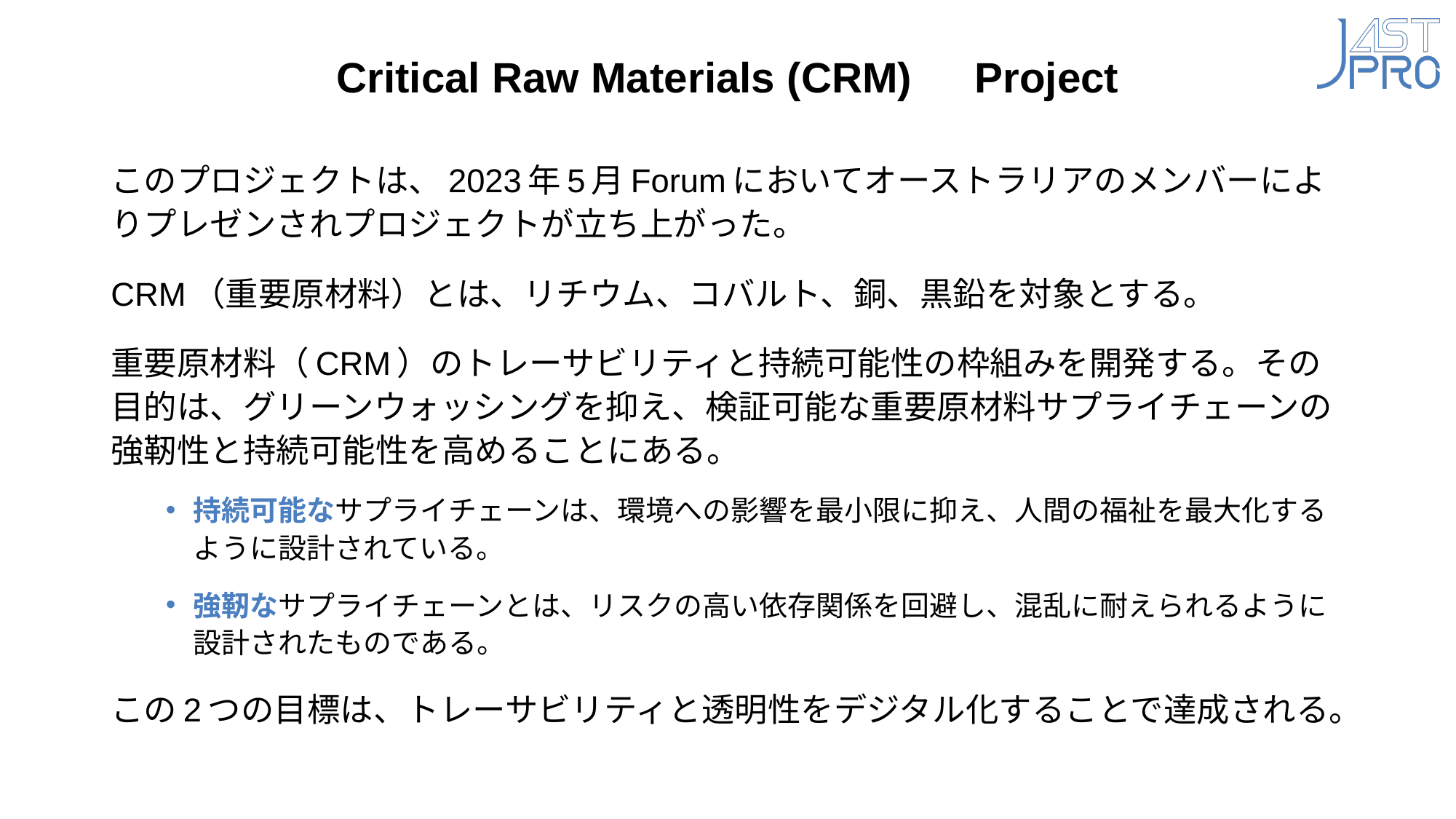

# Critical Raw Materials (CRM)　Project
このプロジェクトは、2023年5月Forumにおいてオーストラリアのメンバーによりプレゼンされプロジェクトが立ち上がった。
CRM（重要原材料）とは、リチウム、コバルト、銅、黒鉛を対象とする。
重要原材料（CRM）のトレーサビリティと持続可能性の枠組みを開発する。その目的は、グリーンウォッシングを抑え、検証可能な重要原材料サプライチェーンの強靭性と持続可能性を高めることにある。
持続可能なサプライチェーンは、環境への影響を最小限に抑え、人間の福祉を最大化するように設計されている。
強靭なサプライチェーンとは、リスクの高い依存関係を回避し、混乱に耐えられるように設計されたものである。
この2つの目標は、トレーサビリティと透明性をデジタル化することで達成される。